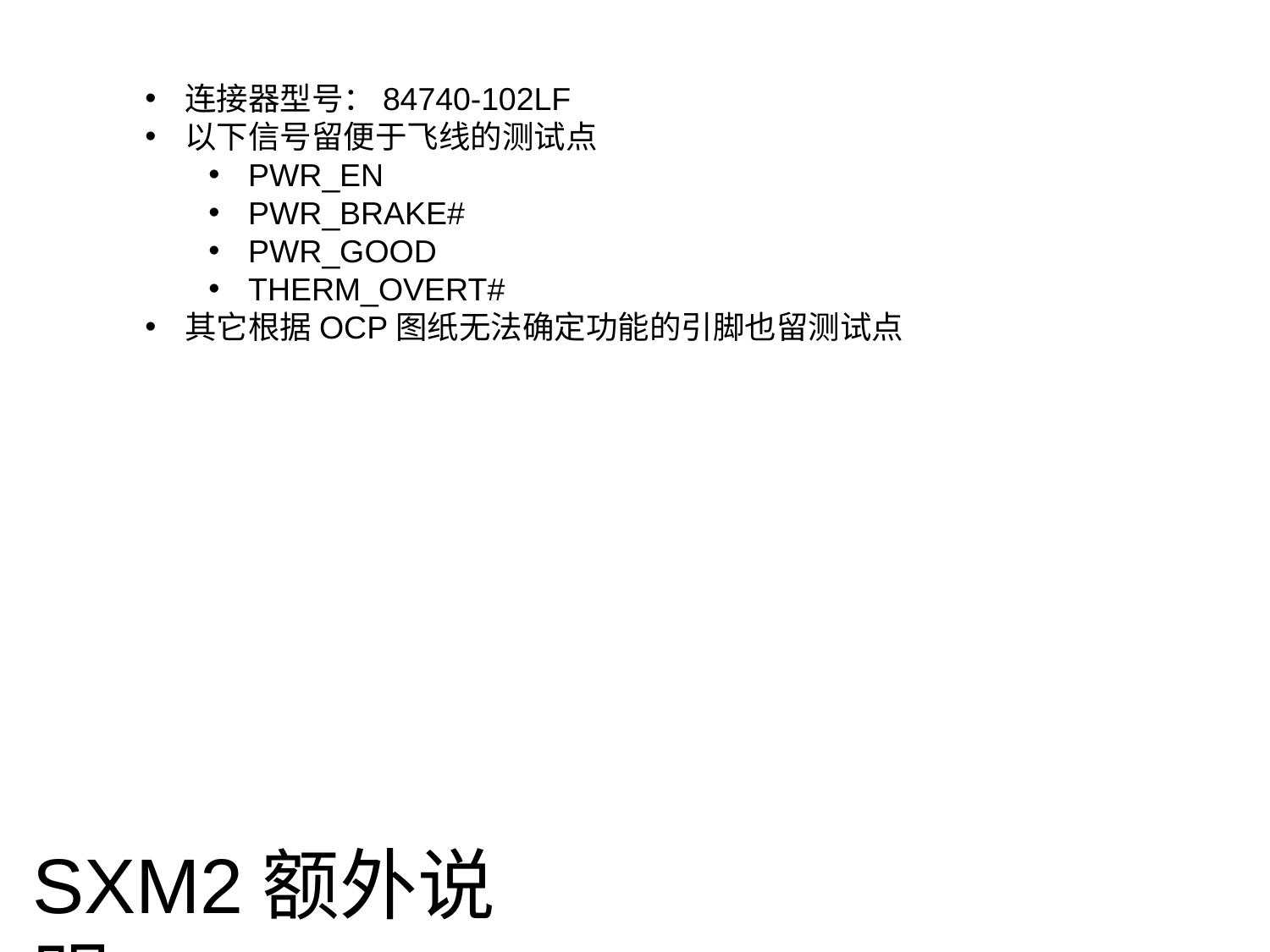

连接器型号：84740-102LF
以下信号留便于飞线的测试点
PWR_EN
PWR_BRAKE#
PWR_GOOD
THERM_OVERT#
其它根据OCP图纸无法确定功能的引脚也留测试点

SXM2额外说明